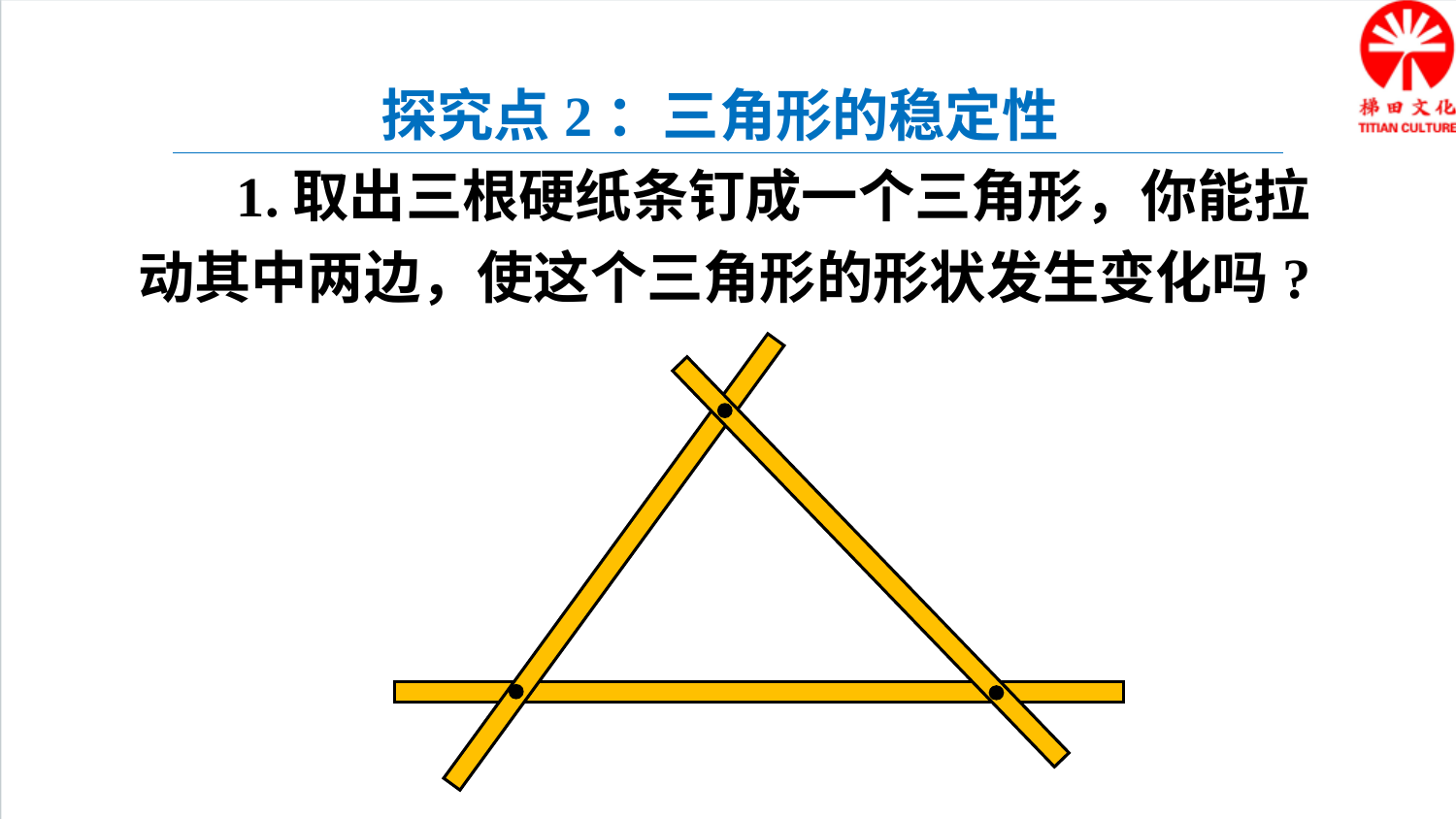

探究点2：三角形的稳定性
       1.取出三根硬纸条钉成一个三角形，你能拉动其中两边，使这个三角形的形状发生变化吗?